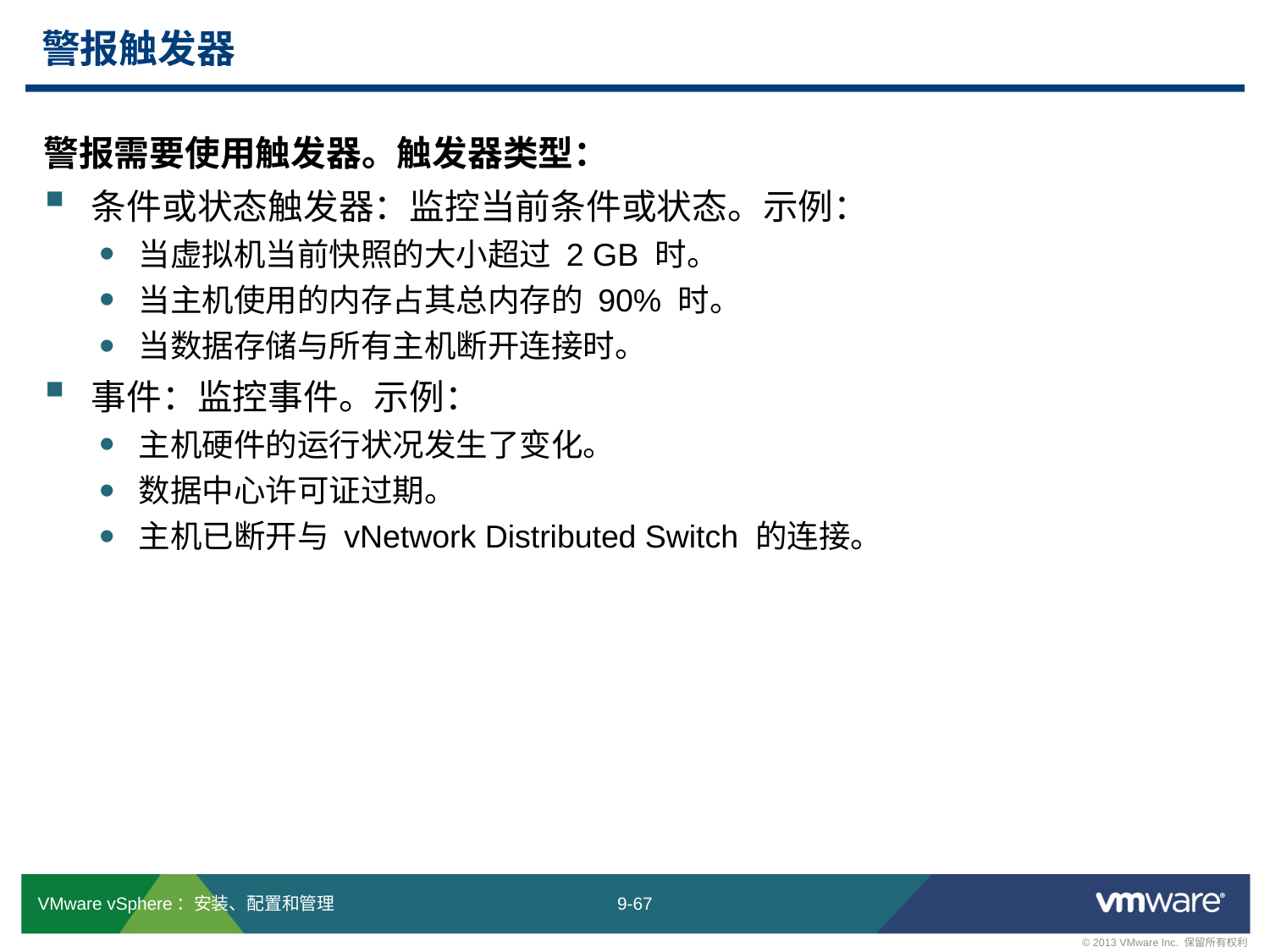

# 警报触发器
警报需要使用触发器。触发器类型：
条件或状态触发器：监控当前条件或状态。示例：
当虚拟机当前快照的大小超过 2 GB 时。
当主机使用的内存占其总内存的 90% 时。
当数据存储与所有主机断开连接时。
事件：监控事件。示例：
主机硬件的运行状况发生了变化。
数据中心许可证过期。
主机已断开与 vNetwork Distributed Switch 的连接。